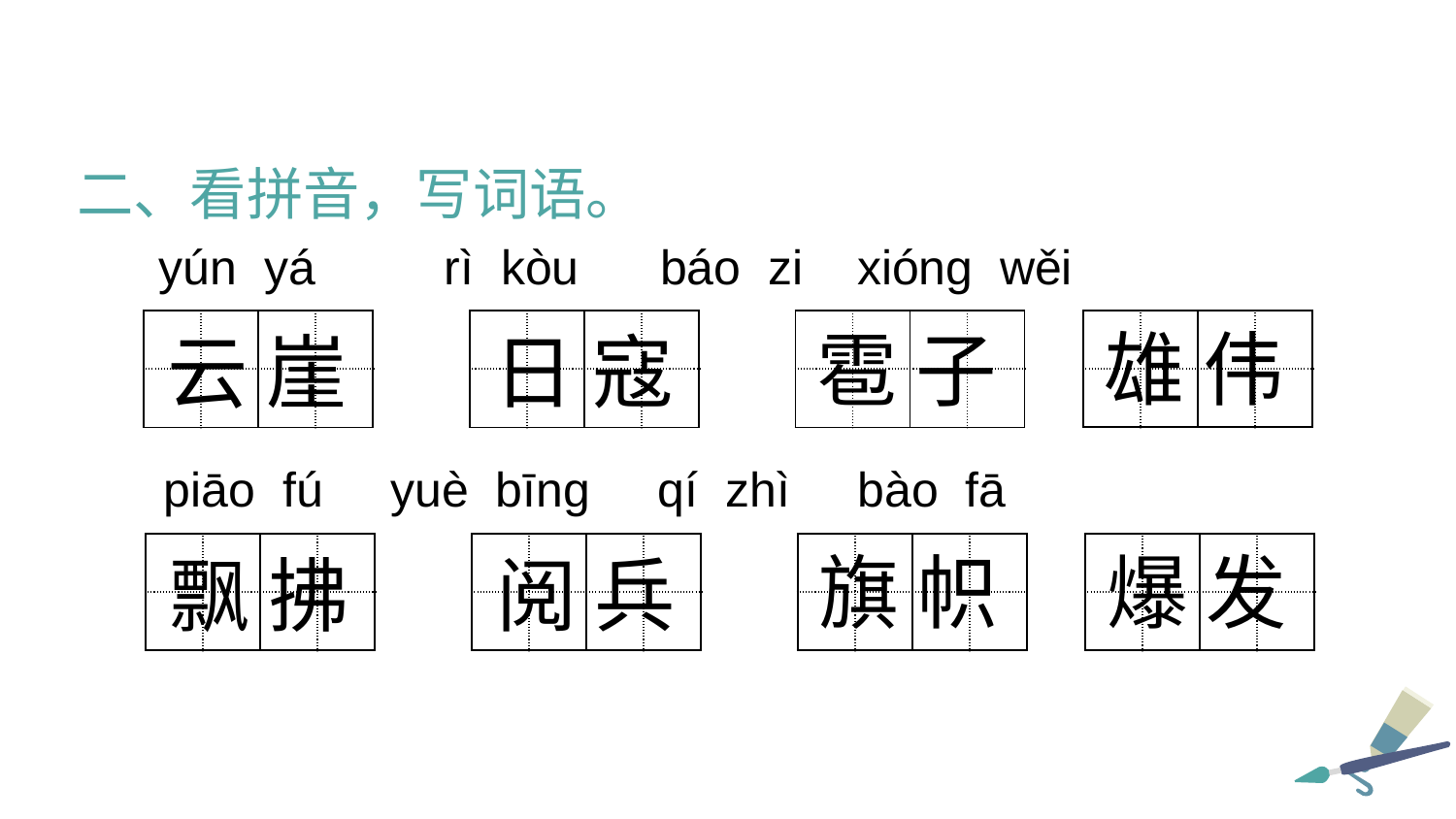

二、看拼音，写词语。
yún  yá	     rì  kòu      báo  zi    xióng  wěi
|  |  |  |  |
| --- | --- | --- | --- |
|  |  |  |  |
|  |  |  |  |
| --- | --- | --- | --- |
|  |  |  |  |
|  |  |  |  |
| --- | --- | --- | --- |
|  |  |  |  |
|  |  |  |  |
| --- | --- | --- | --- |
|  |  |  |  |
雄 伟
雹 子
云 崖
日 寇
piāo  fú     yuè  bīng     qí  zhì     bào  fā
|  |  |  |  |
| --- | --- | --- | --- |
|  |  |  |  |
|  |  |  |  |
| --- | --- | --- | --- |
|  |  |  |  |
|  |  |  |  |
| --- | --- | --- | --- |
|  |  |  |  |
|  |  |  |  |
| --- | --- | --- | --- |
|  |  |  |  |
爆 发
旗 帜
飘 拂
阅 兵